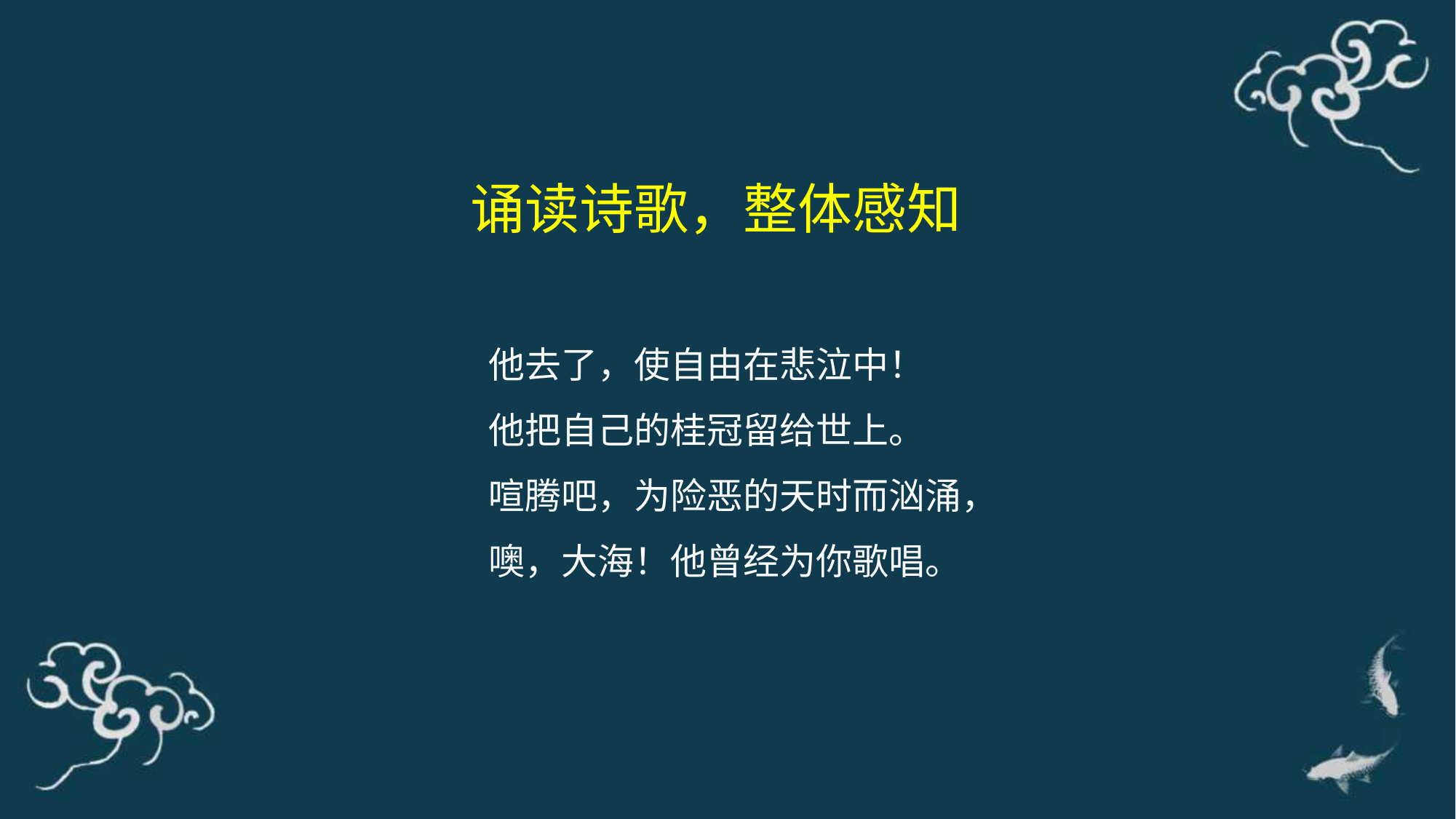

诵读诗歌，整体感知

他去了，使自由在悲泣中！
他把自己的桂冠留给世上。
喧腾吧，为险恶的天时而汹涌，
噢，大海！他曾经为你歌唱。